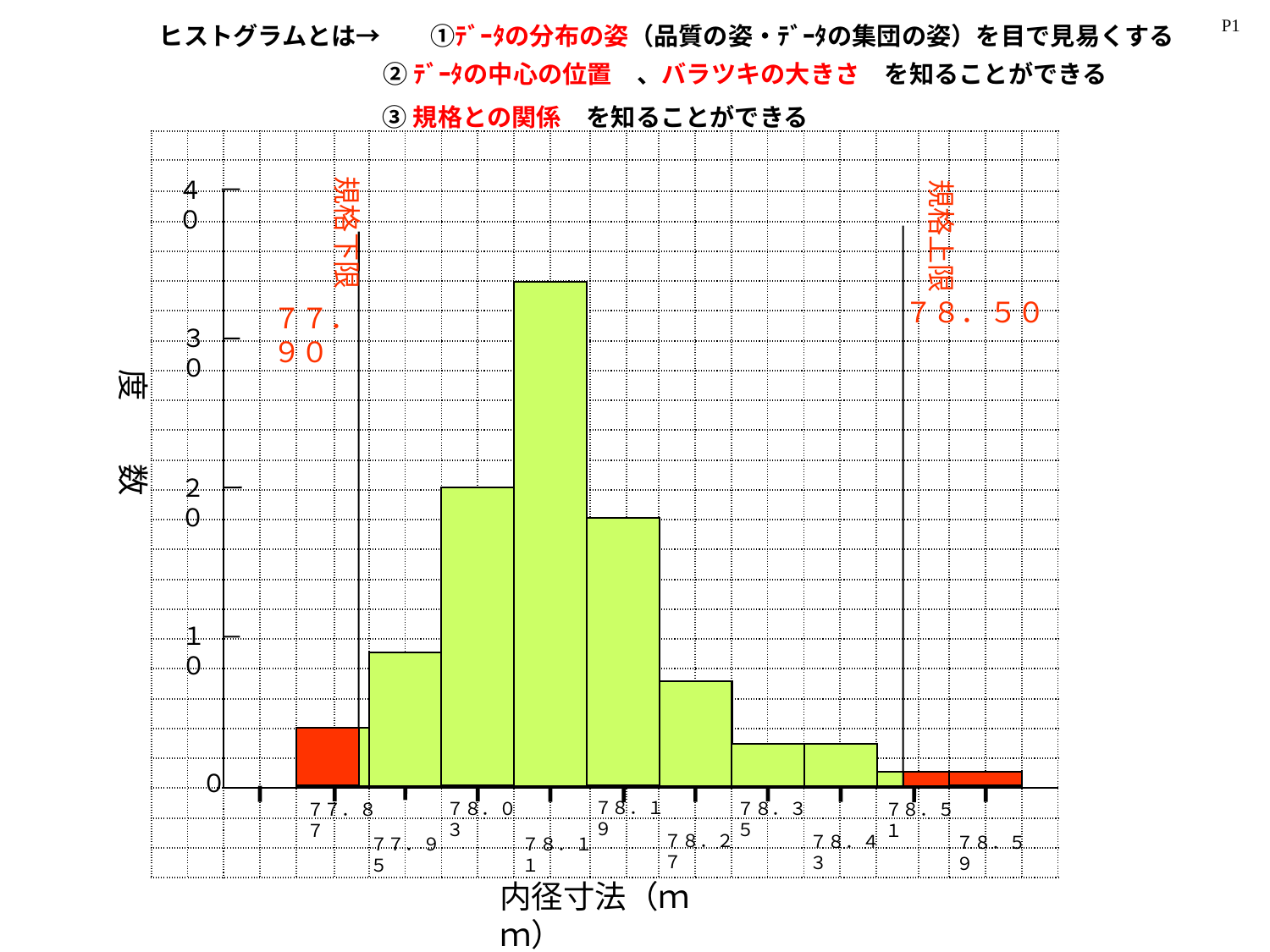

P1
ヒストグラムとは→　　①ﾃﾞｰﾀの分布の姿（品質の姿・ﾃﾞｰﾀの集団の姿）を目で見易くする
②ﾃﾞｰﾀの中心の位置　、バラツキの大きさ　を知ることができる
③規格との関係　を知ることができる
|  |  |  |  |  |  |  |  |  |  |  |  |  |  |  |  |  |  |  |  |  |  |  |  |  |
| --- | --- | --- | --- | --- | --- | --- | --- | --- | --- | --- | --- | --- | --- | --- | --- | --- | --- | --- | --- | --- | --- | --- | --- | --- |
|  |  |  |  |  |  |  |  |  |  |  |  |  |  |  |  |  |  |  |  |  |  |  |  |  |
|  |  |  |  |  |  |  |  |  |  |  |  |  |  |  |  |  |  |  |  |  |  |  |  |  |
|  |  |  |  |  |  |  |  |  |  |  |  |  |  |  |  |  |  |  |  |  |  |  |  |  |
|  |  |  |  |  |  |  |  |  |  |  |  |  |  |  |  |  |  |  |  |  |  |  |  |  |
|  |  |  |  |  |  |  |  |  |  |  |  |  |  |  |  |  |  |  |  |  |  |  |  |  |
|  |  |  |  |  |  |  |  |  |  |  |  |  |  |  |  |  |  |  |  |  |  |  |  |  |
|  |  |  |  |  |  |  |  |  |  |  |  |  |  |  |  |  |  |  |  |  |  |  |  |  |
|  |  |  |  |  |  |  |  |  |  |  |  |  |  |  |  |  |  |  |  |  |  |  |  |  |
|  |  |  |  |  |  |  |  |  |  |  |  |  |  |  |  |  |  |  |  |  |  |  |  |  |
|  |  |  |  |  |  |  |  |  |  |  |  |  |  |  |  |  |  |  |  |  |  |  |  |  |
|  |  |  |  |  |  |  |  |  |  |  |  |  |  |  |  |  |  |  |  |  |  |  |  |  |
|  |  |  |  |  |  |  |  |  |  |  |  |  |  |  |  |  |  |  |  |  |  |  |  |  |
|  |  |  |  |  |  |  |  |  |  |  |  |  |  |  |  |  |  |  |  |  |  |  |  |  |
|  |  |  |  |  |  |  |  |  |  |  |  |  |  |  |  |  |  |  |  |  |  |  |  |  |
|  |  |  |  |  |  |  |  |  |  |  |  |  |  |  |  |  |  |  |  |  |  |  |  |  |
|  |  |  |  |  |  |  |  |  |  |  |  |  |  |  |  |  |  |  |  |  |  |  |  |  |
|  |  |  |  |  |  |  |  |  |  |  |  |  |  |  |  |  |  |  |  |  |  |  |  |  |
|  |  |  |  |  |  |  |  |  |  |  |  |  |  |  |  |  |  |  |  |  |  |  |  |  |
|  |  |  |  |  |  |  |  |  |  |  |  |  |  |  |  |  |  |  |  |  |  |  |  |  |
|  |  |  |  |  |  |  |  |  |  |  |  |  |  |  |  |  |  |  |  |  |  |  |  |  |
|  |  |  |  |  |  |  |  |  |  |  |  |  |  |  |  |  |  |  |  |  |  |  |  |  |
|  |  |  |  |  |  |  |  |  |  |  |  |  |  |  |  |  |  |  |  |  |  |  |  |  |
|  |  |  |  |  |  |  |  |  |  |  |  |  |  |  |  |  |  |  |  |  |  |  |  |  |
|  |  |  |  |  |  |  |  |  |  |  |  |  |  |  |  |  |  |  |  |  |  |  |  |  |
規格下限

７７．９０
規格上限

７８．５０
４０

３０

度　　数
２０

１０

０

７８．１９
７８．３５
７８．０３
７７．８７
７８．５１
７８．２７
７８．４３
７８．５９
７８．１１
７７．９５
内径寸法（ｍｍ）